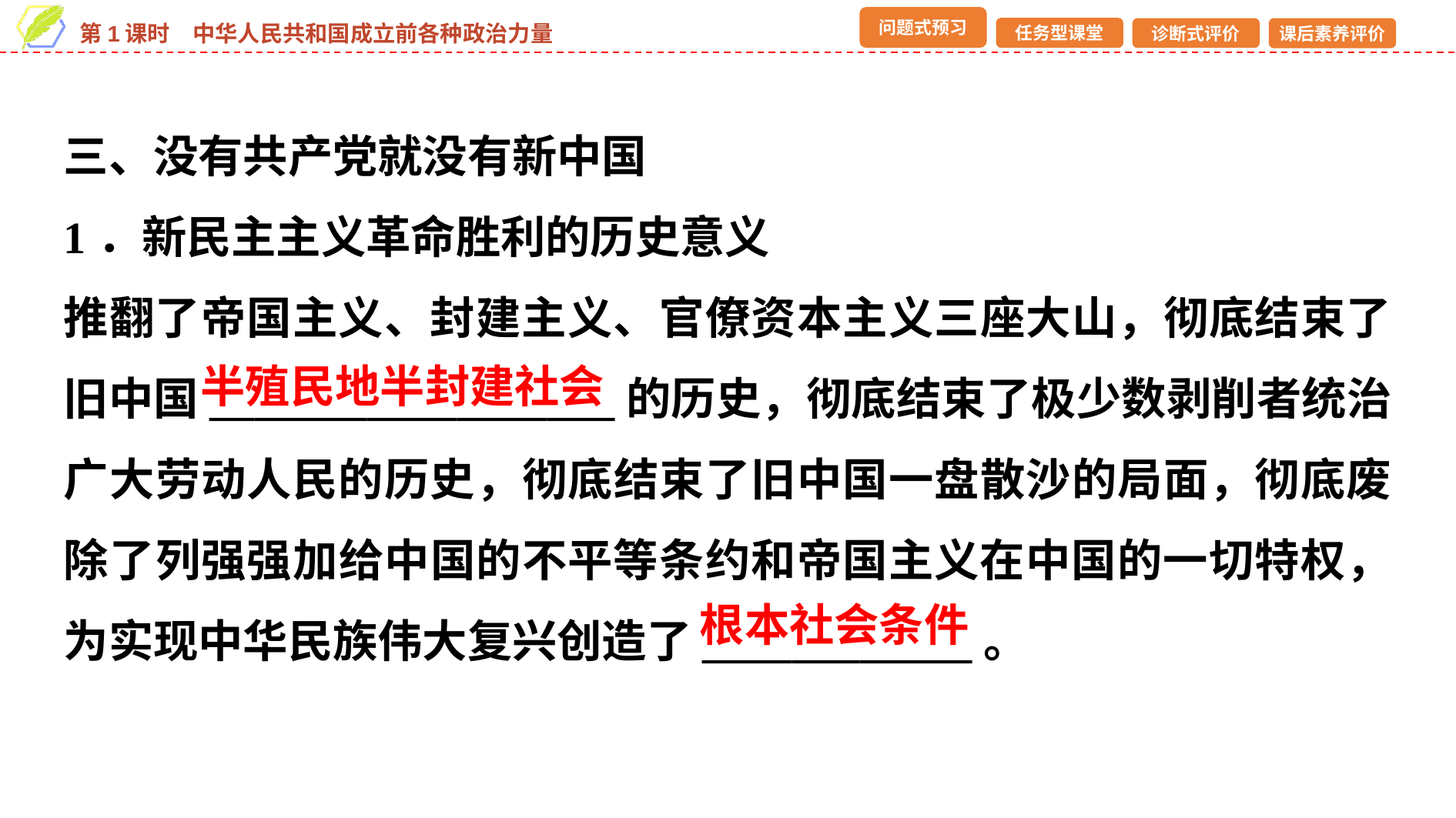

三、没有共产党就没有新中国
1．新民主主义革命胜利的历史意义
推翻了帝国主义、封建主义、官僚资本主义三座大山，彻底结束了旧中国__________________的历史，彻底结束了极少数剥削者统治广大劳动人民的历史，彻底结束了旧中国一盘散沙的局面，彻底废除了列强强加给中国的不平等条约和帝国主义在中国的一切特权，为实现中华民族伟大复兴创造了____________。
半殖民地半封建社会
根本社会条件